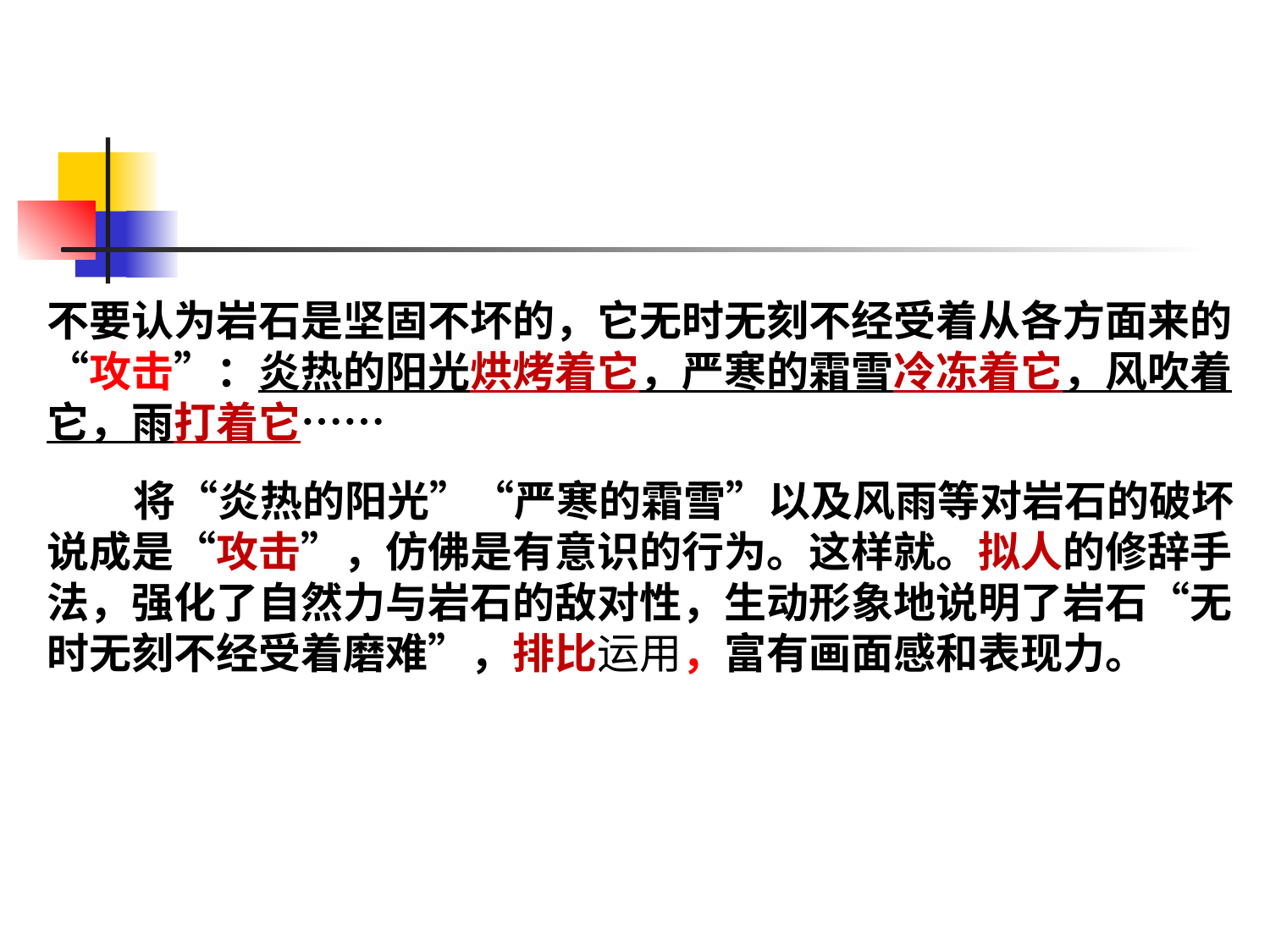

不要认为岩石是坚固不坏的，它无时无刻不经受着从各方面来的“攻击”：炎热的阳光烘烤着它，严寒的霜雪冷冻着它，风吹着它，雨打着它……

        将“炎热的阳光”“严寒的霜雪”以及风雨等对岩石的破坏
说成是“攻击”，仿佛是有意识的行为。这样就。拟人的修辞手法，强化了自然力与岩石的敌对性，生动形象地说明了岩石“无时无刻不经受着磨难”，排比运用，富有画面感和表现力。